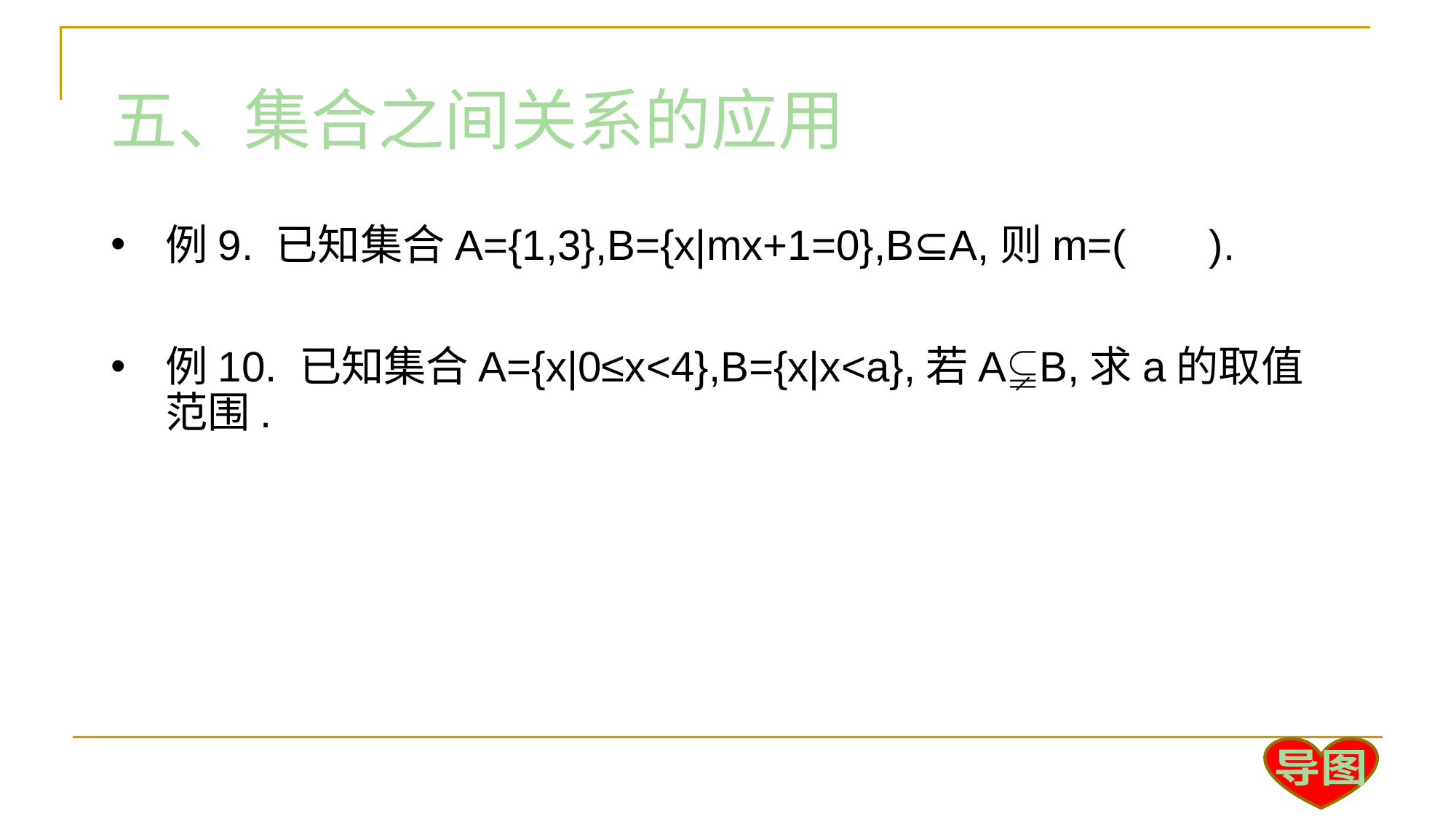

五、集合之间关系的应用

例9. 已知集合A={1,3},B={x|mx+1=0},B⊆A,则m=(       ).

例10. 已知集合A={x|0≤x<4},B={x|x<a},若A⫋B,求a的取值范围.

导图